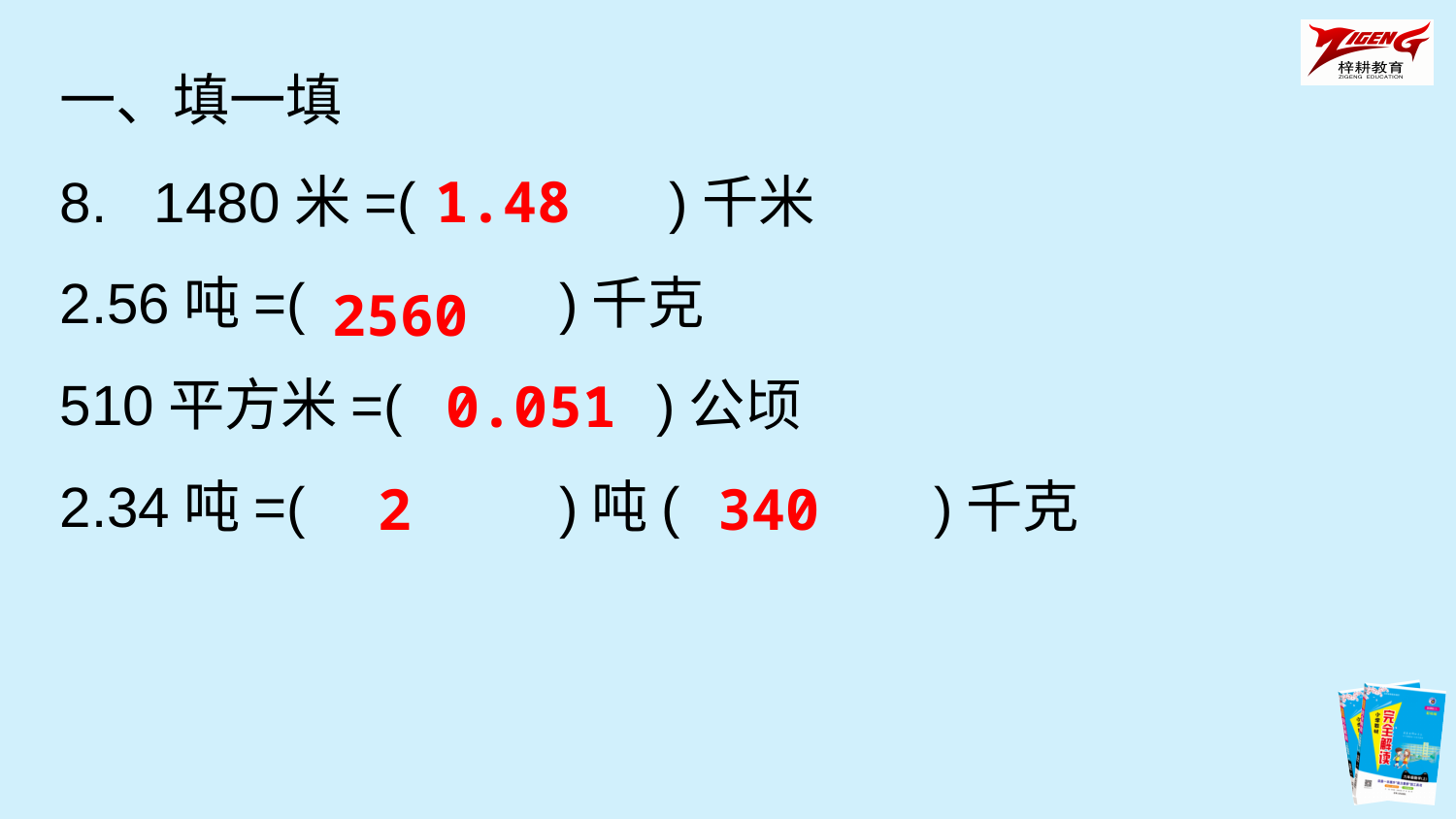

一、填一填
8.   1480米=(　　　　)千米
2.56吨=(　　　　)千克
510平方米=(　　　　)公顷
2.34吨=(　　　　)吨(　　　　)千克
1.48
2560
0.051
2         340